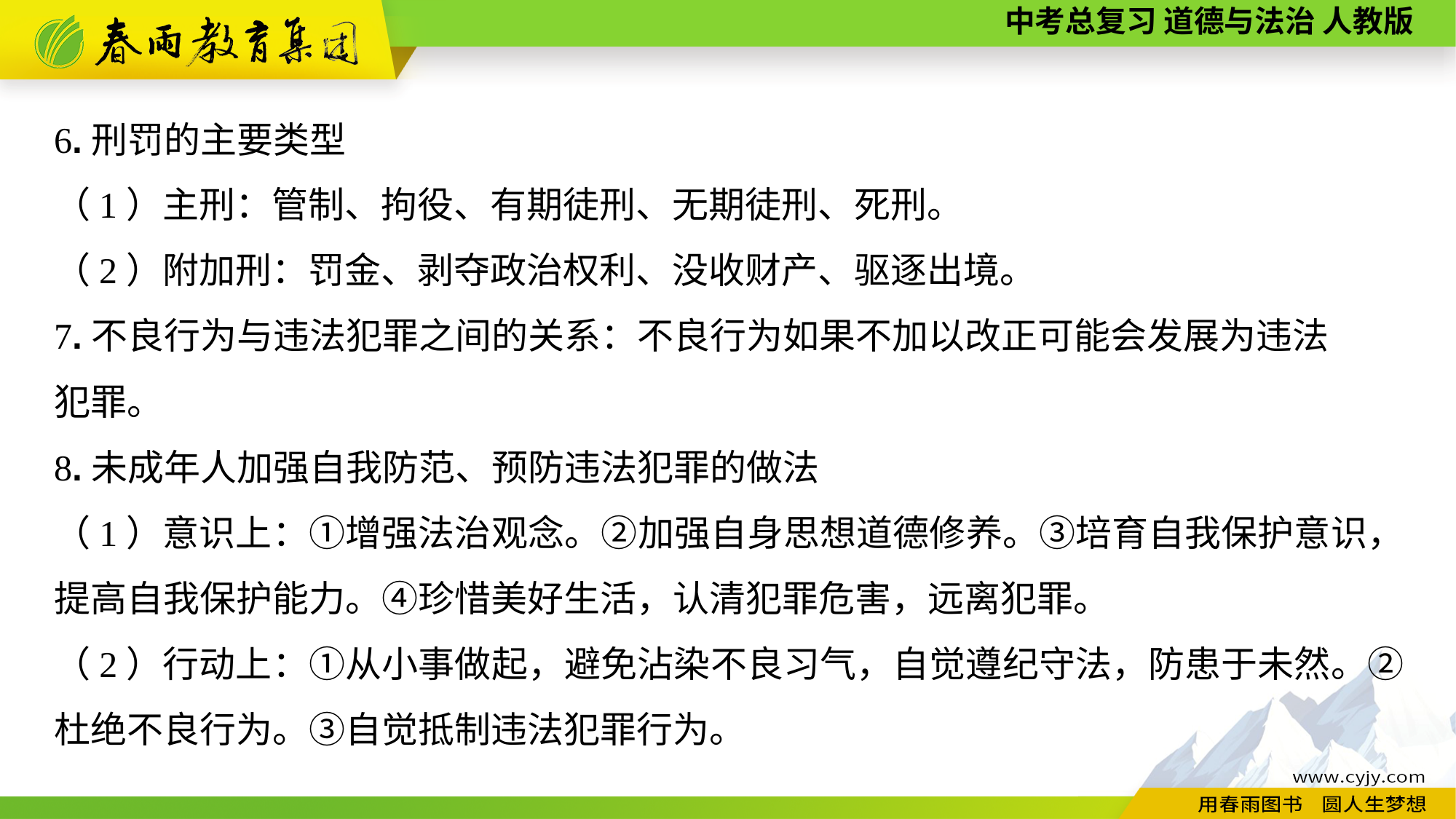

6.刑罚的主要类型
（1）主刑：管制、拘役、有期徒刑、无期徒刑、死刑。
（2）附加刑：罚金、剥夺政治权利、没收财产、驱逐出境。
7.不良行为与违法犯罪之间的关系：不良行为如果不加以改正可能会发展为违法
犯罪。
8.未成年人加强自我防范、预防违法犯罪的做法
（1）意识上：①增强法治观念。②加强自身思想道德修养。③培育自我保护意识，提高自我保护能力。④珍惜美好生活，认清犯罪危害，远离犯罪。
（2）行动上：①从小事做起，避免沾染不良习气，自觉遵纪守法，防患于未然。②杜绝不良行为。③自觉抵制违法犯罪行为。